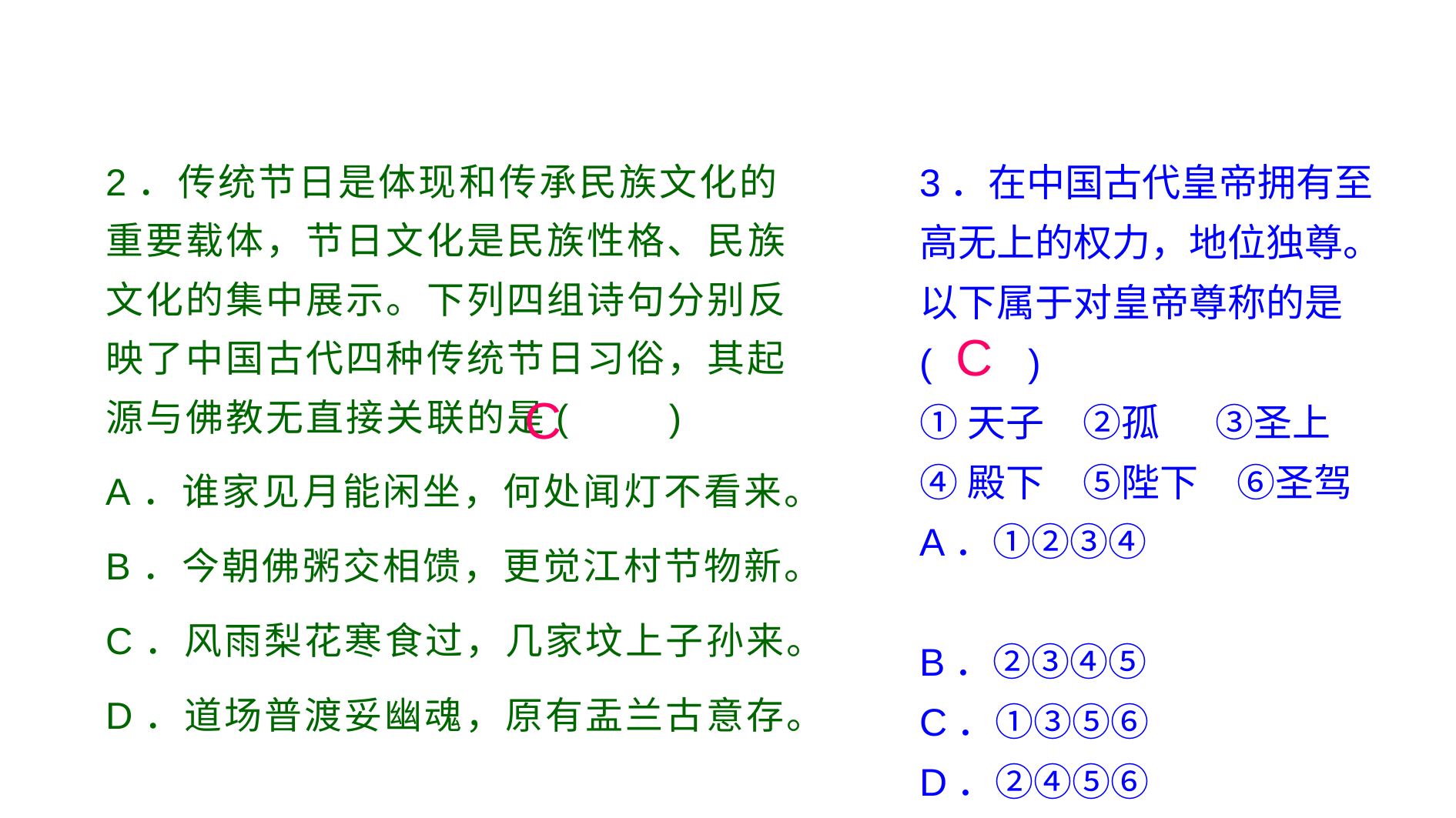

3．在中国古代皇帝拥有至高无上的权力，地位独尊。以下属于对皇帝尊称的是(　　)
①天子　②孤　  ③圣上
④殿下　⑤陛下　⑥圣驾
A．①②③④
B．②③④⑤
C．①③⑤⑥
D．②④⑤⑥
2．传统节日是体现和传承民族文化的重要载体，节日文化是民族性格、民族文化的集中展示。下列四组诗句分别反映了中国古代四种传统节日习俗，其起源与佛教无直接关联的是(　　)
A．谁家见月能闲坐，何处闻灯不看来。
B．今朝佛粥交相馈，更觉江村节物新。
C．风雨梨花寒食过，几家坟上子孙来。
D．道场普渡妥幽魂，原有盂兰古意存。
C
C